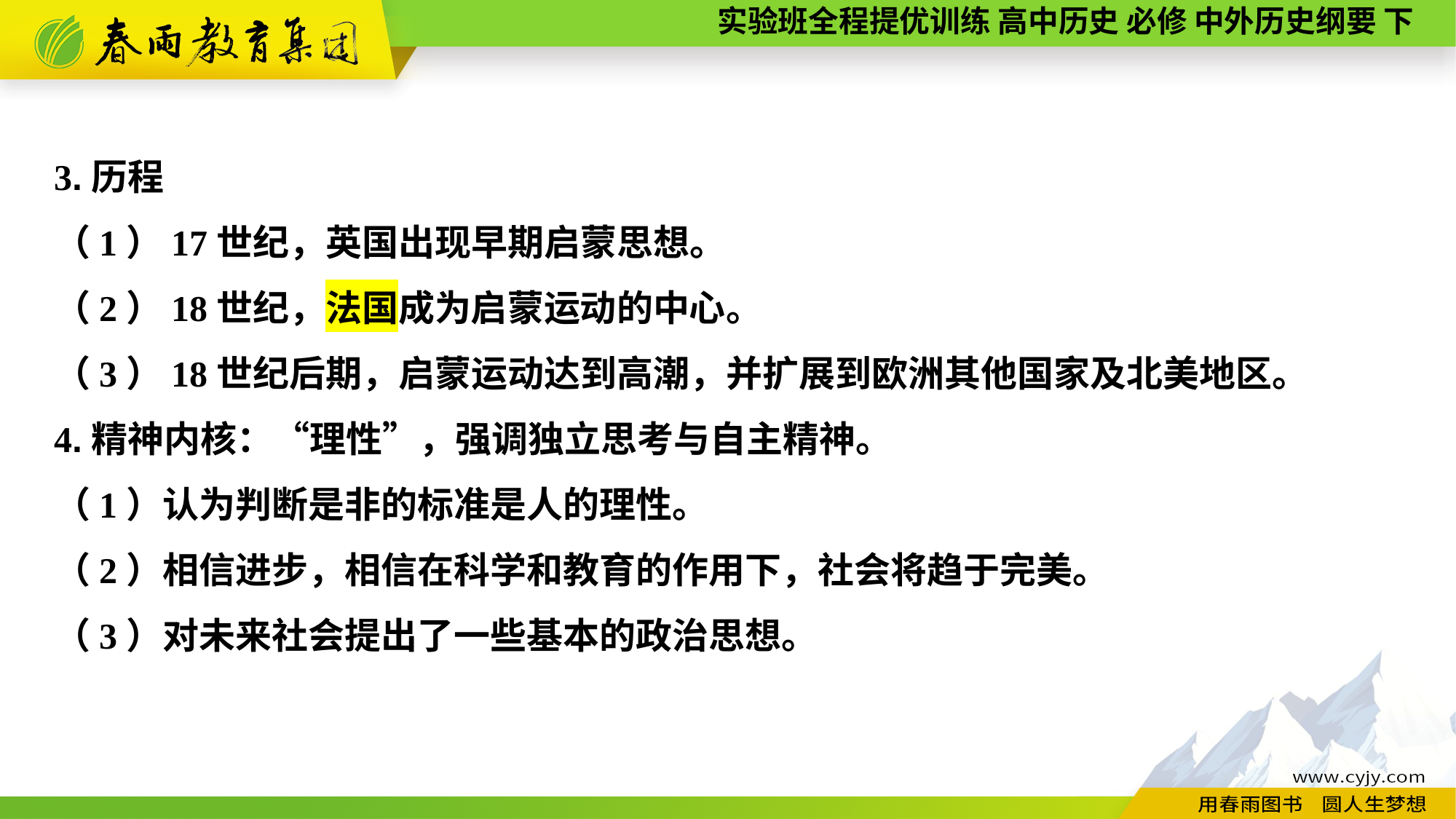

3.历程
（1）17世纪，英国出现早期启蒙思想。
（2）18世纪，法国成为启蒙运动的中心。
（3）18世纪后期，启蒙运动达到高潮，并扩展到欧洲其他国家及北美地区。
4.精神内核：“理性”，强调独立思考与自主精神。
（1）认为判断是非的标准是人的理性。
（2）相信进步，相信在科学和教育的作用下，社会将趋于完美。
（3）对未来社会提出了一些基本的政治思想。